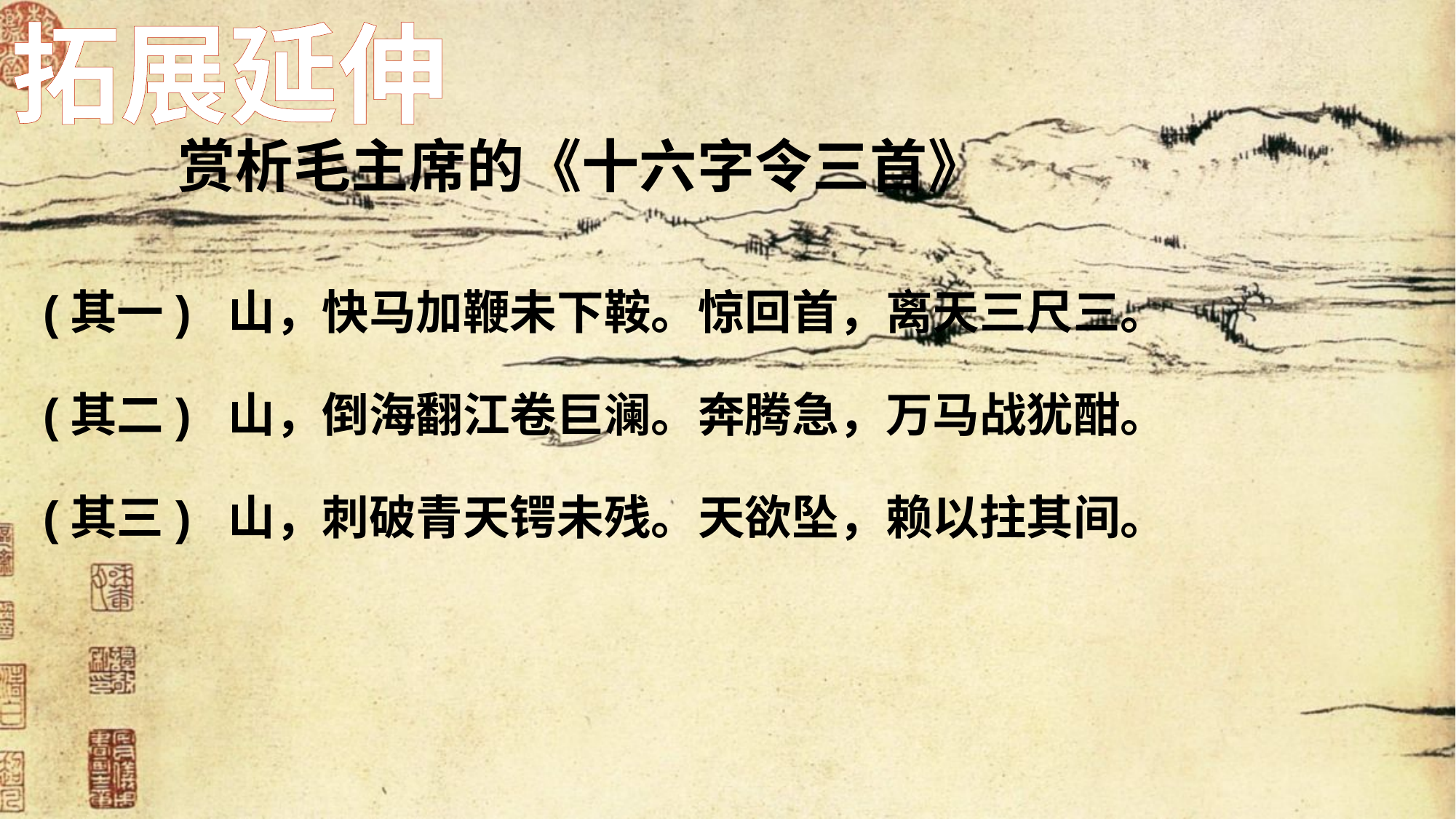

拓展延伸
赏析毛主席的《十六字令三首》
(其一)  山，快马加鞭未下鞍。惊回首，离天三尺三。
(其二)  山，倒海翻江卷巨澜。奔腾急，万马战犹酣。
(其三)  山，刺破青天锷未残。天欲坠，赖以拄其间。